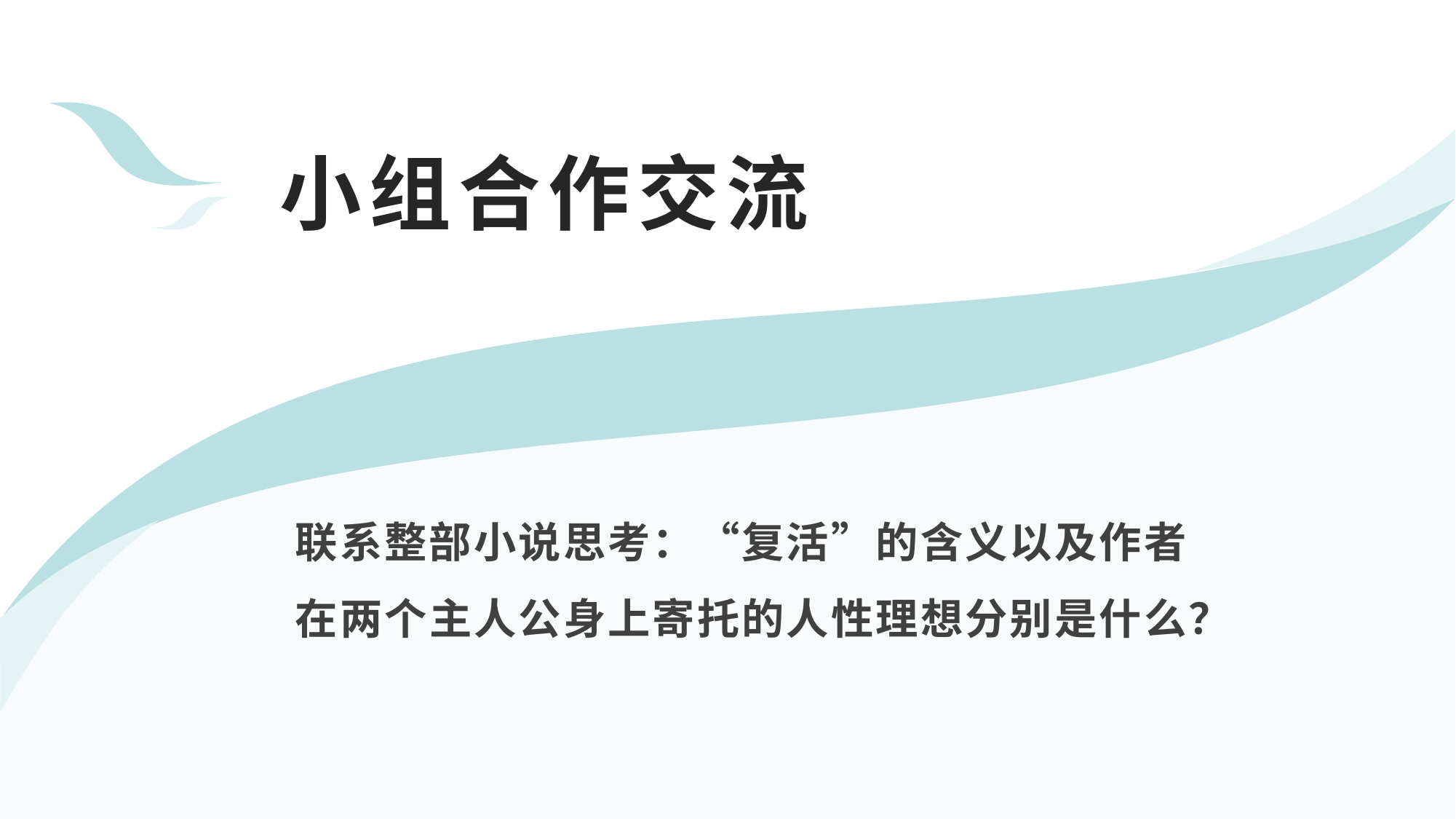

小组合作交流

联系整部小说思考：“复活”的含义以及作者在两个主人公身上寄托的人性理想分别是什么？